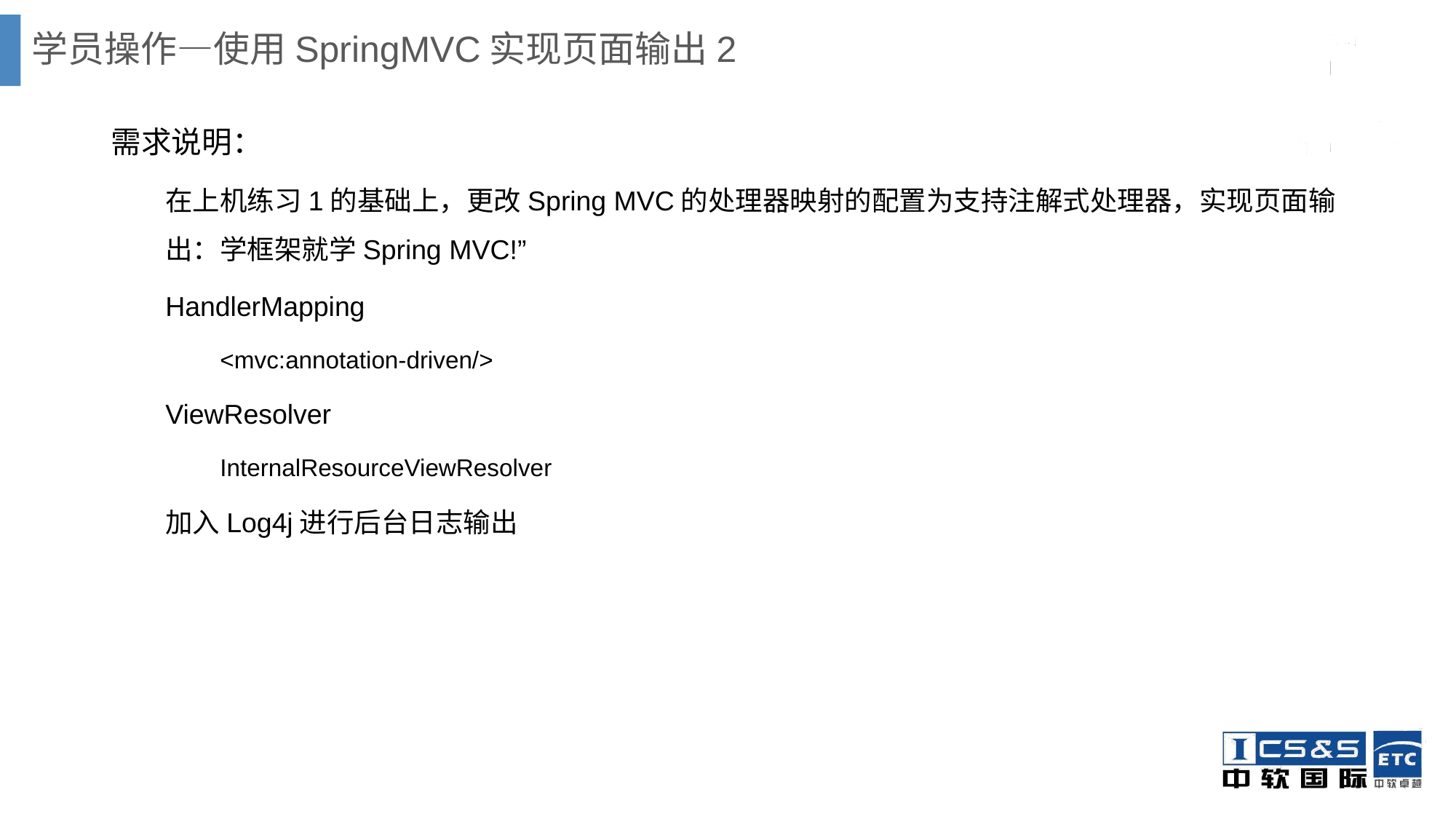

# 学员操作—使用SpringMVC实现页面输出2
需求说明：
在上机练习1的基础上，更改Spring MVC的处理器映射的配置为支持注解式处理器，实现页面输出：学框架就学Spring MVC!”
HandlerMapping
<mvc:annotation-driven/>
ViewResolver
InternalResourceViewResolver
加入Log4j进行后台日志输出